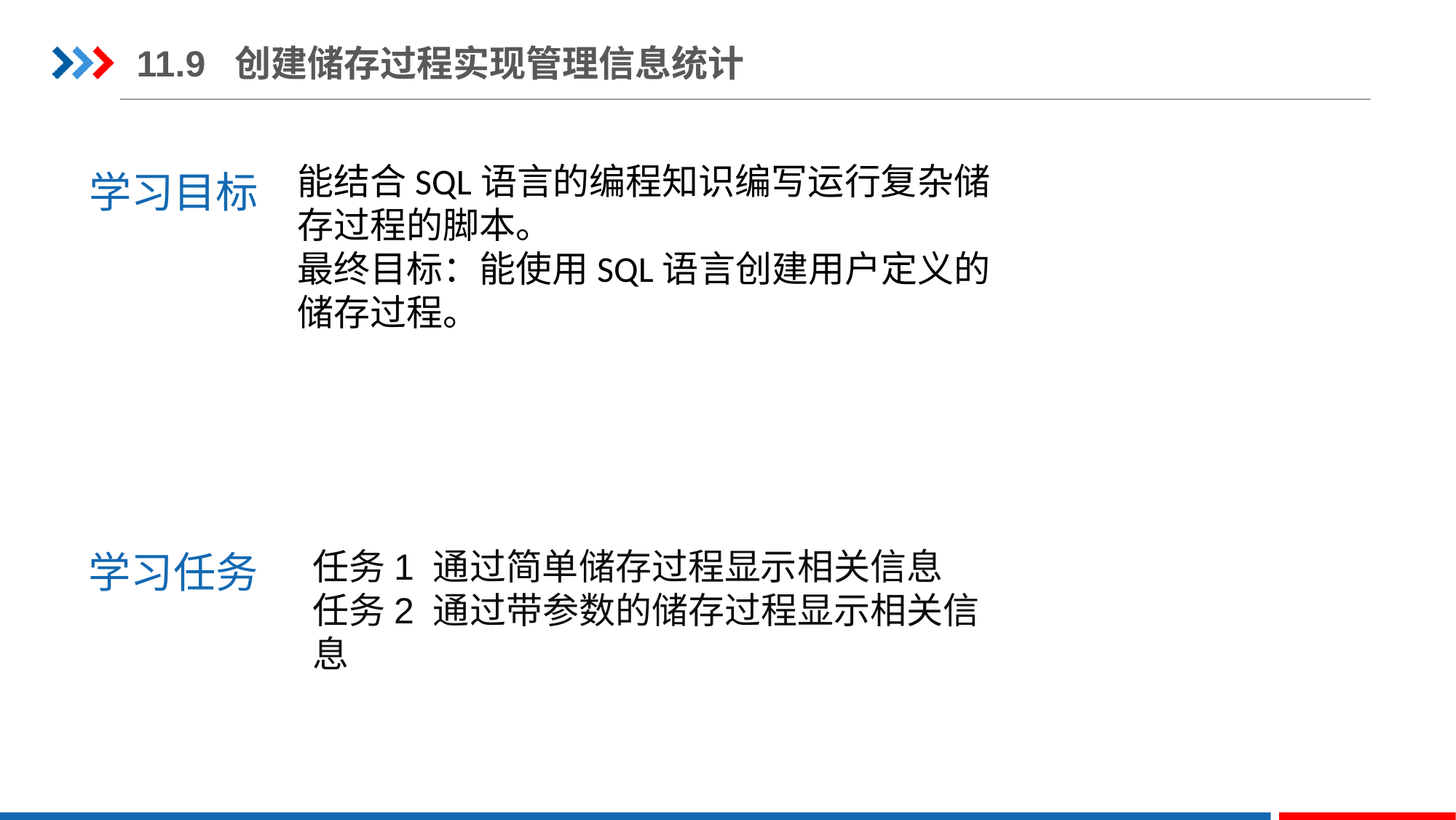

11.9  创建储存过程实现管理信息统计
学习目标
能结合SQL语言的编程知识编写运行复杂储存过程的脚本。
最终目标：能使用SQL语言创建用户定义的储存过程。
学习任务
任务1 通过简单储存过程显示相关信息
任务2 通过带参数的储存过程显示相关信息